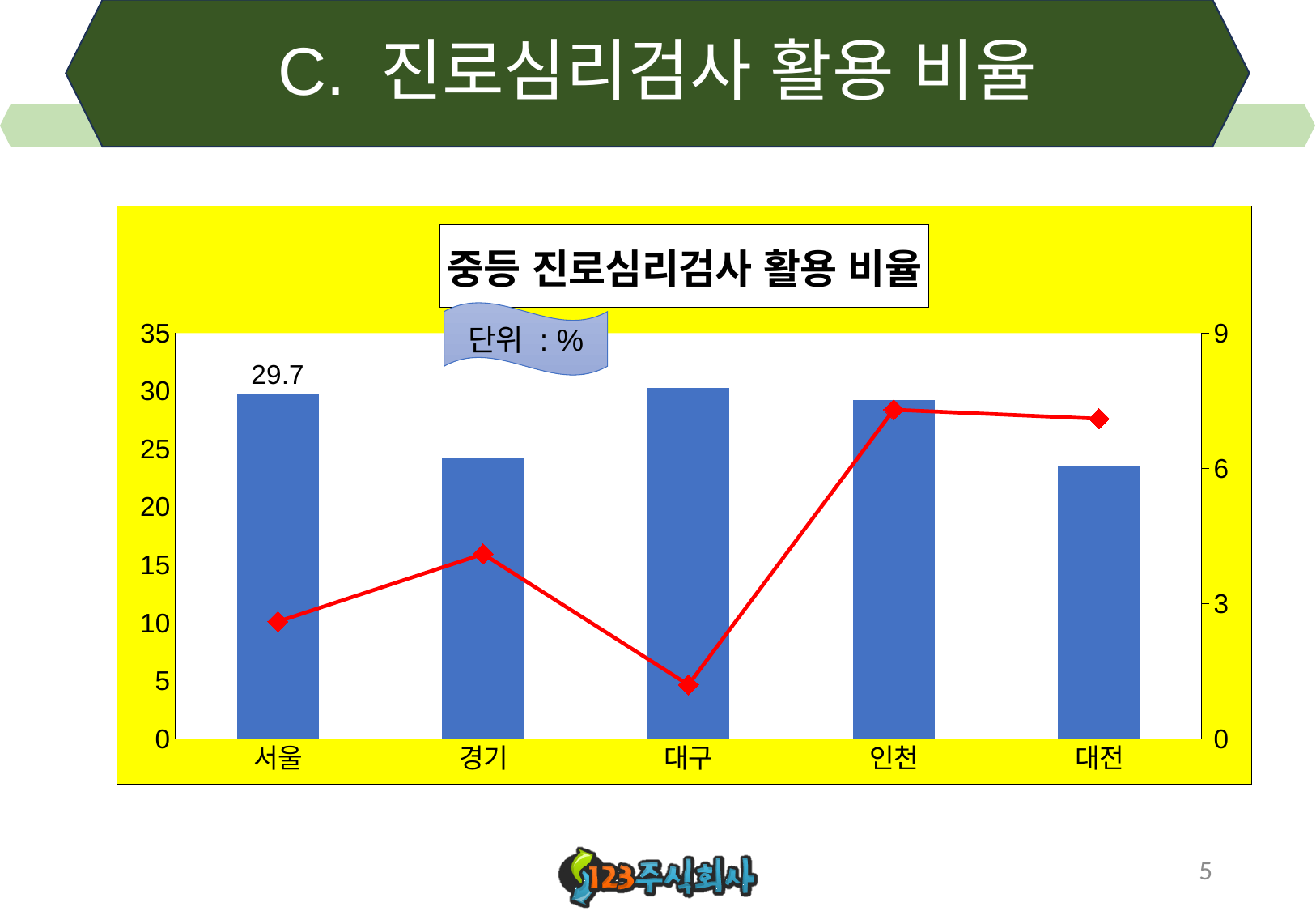

# C. 진로심리검사 활용 비율

### Chart: 중등 진로심리검사 활용 비율

| Category | 커리어넷 | 워크넷 |
|---|---|---|
| 서울 | 29.7 | 2.6 |
| 경기 | 24.2 | 4.1 |
| 대구 | 30.3 | 1.2 |
| 인천 | 29.2 | 7.3 |
| 대전 | 23.5 | 7.1 |
단위 : %
5